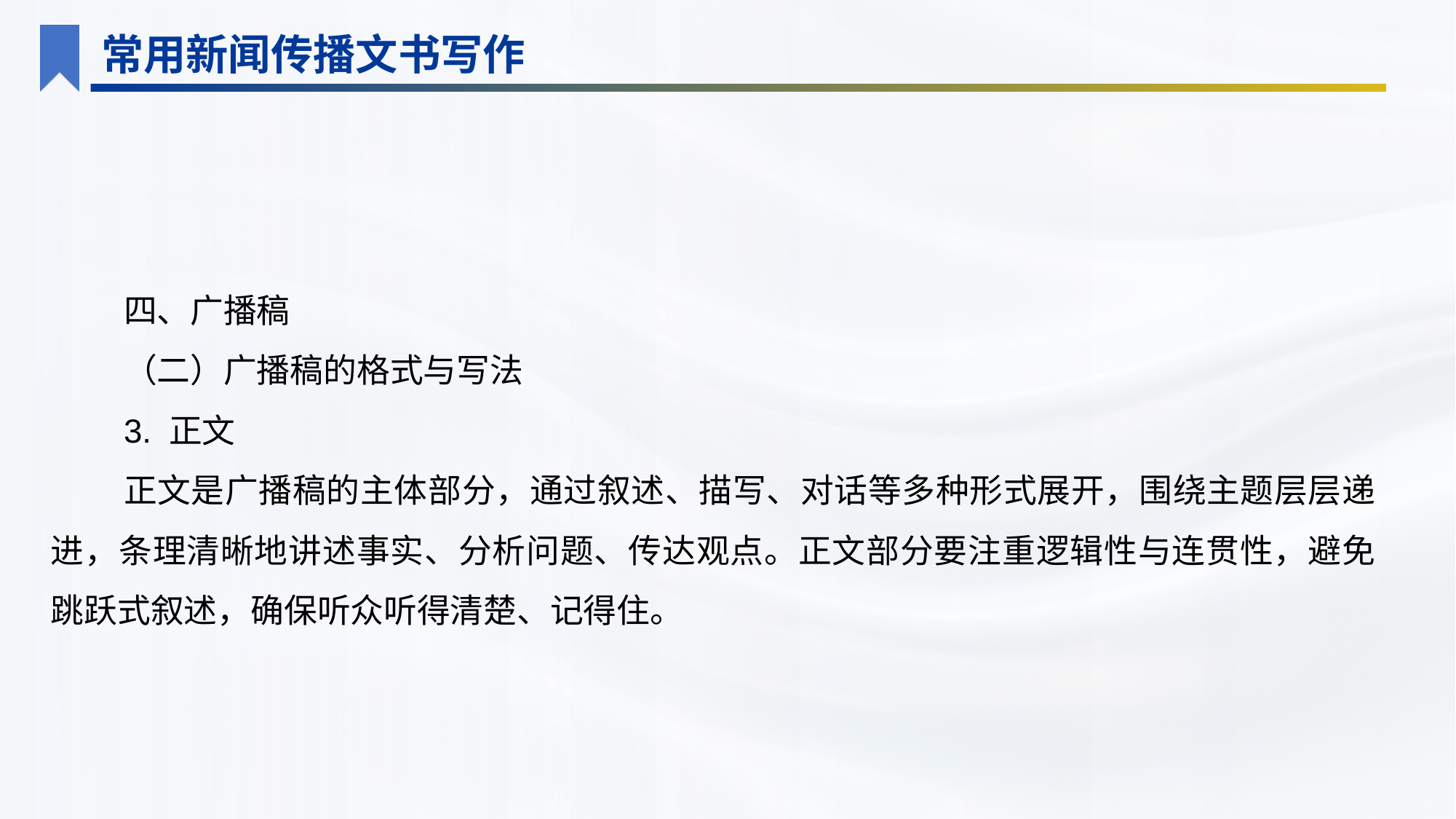

常用新闻传播文书写作
四、广播稿
（二）广播稿的格式与写法
3. 正文
正文是广播稿的主体部分，通过叙述、描写、对话等多种形式展开，围绕主题层层递进，条理清晰地讲述事实、分析问题、传达观点。正文部分要注重逻辑性与连贯性，避免跳跃式叙述，确保听众听得清楚、记得住。